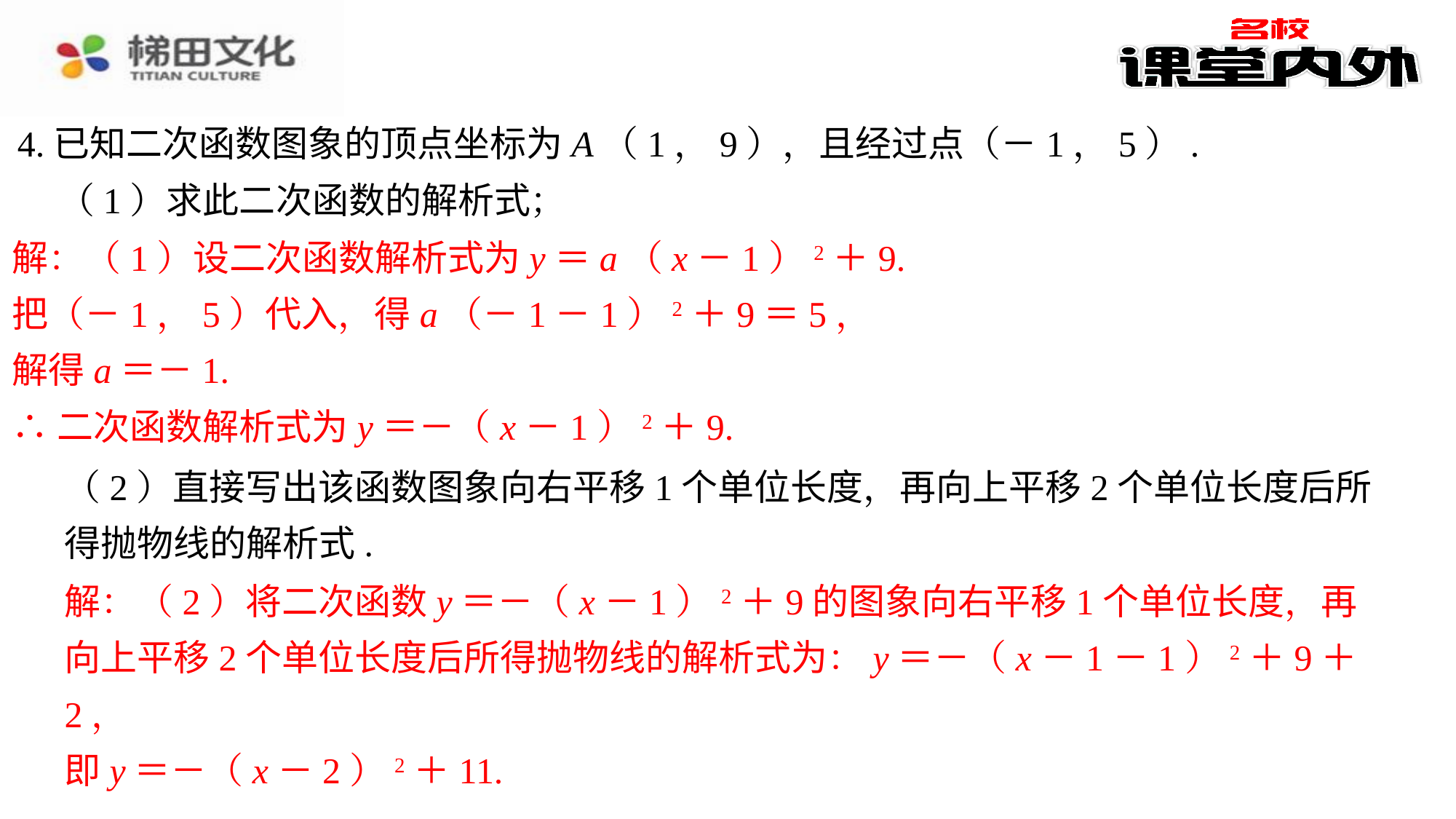

4.已知二次函数图象的顶点坐标为A（1，9），且经过点（－1，5）.
（1）求此二次函数的解析式；
解：（1）设二次函数解析式为y＝a（x－1）2＋9.
把（－1，5）代入，得a（－1－1）2＋9＝5，
解得a＝－1.
∴二次函数解析式为y＝－（x－1）2＋9.
（2）直接写出该函数图象向右平移1个单位长度，再向上平移2个单位长度后所得抛物线的解析式.
解：（2）将二次函数y＝－（x－1）2＋9的图象向右平移1个单位长度，再向上平移2个单位长度后所得抛物线的解析式为：y＝－（x－1－1）2＋9＋2，
即y＝－（x－2）2＋11.